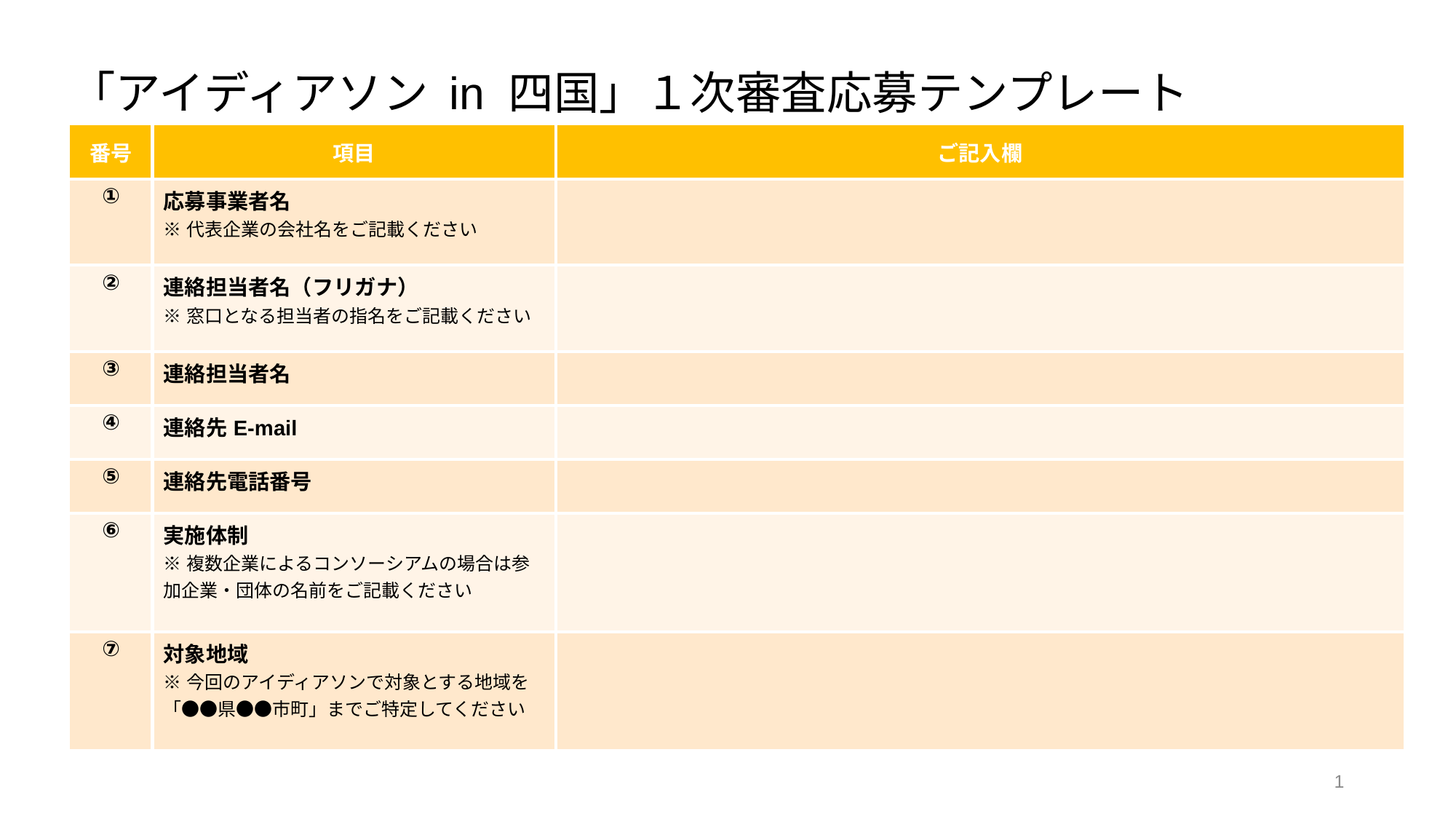

# 「アイディアソン in 四国」１次審査応募テンプレート
| 番号 | 項目 | ご記入欄 |
| --- | --- | --- |
| ① | 応募事業者名 ※代表企業の会社名をご記載ください |  |
| ② | 連絡担当者名（フリガナ） ※窓口となる担当者の指名をご記載ください |  |
| ③ | 連絡担当者名 |  |
| ④ | 連絡先E-mail |  |
| ⑤ | 連絡先電話番号 |  |
| ⑥ | 実施体制 ※複数企業によるコンソーシアムの場合は参加企業・団体の名前をご記載ください |  |
| ⑦ | 対象地域 ※今回のアイディアソンで対象とする地域を「●●県●●市町」までご特定してください |  |
1